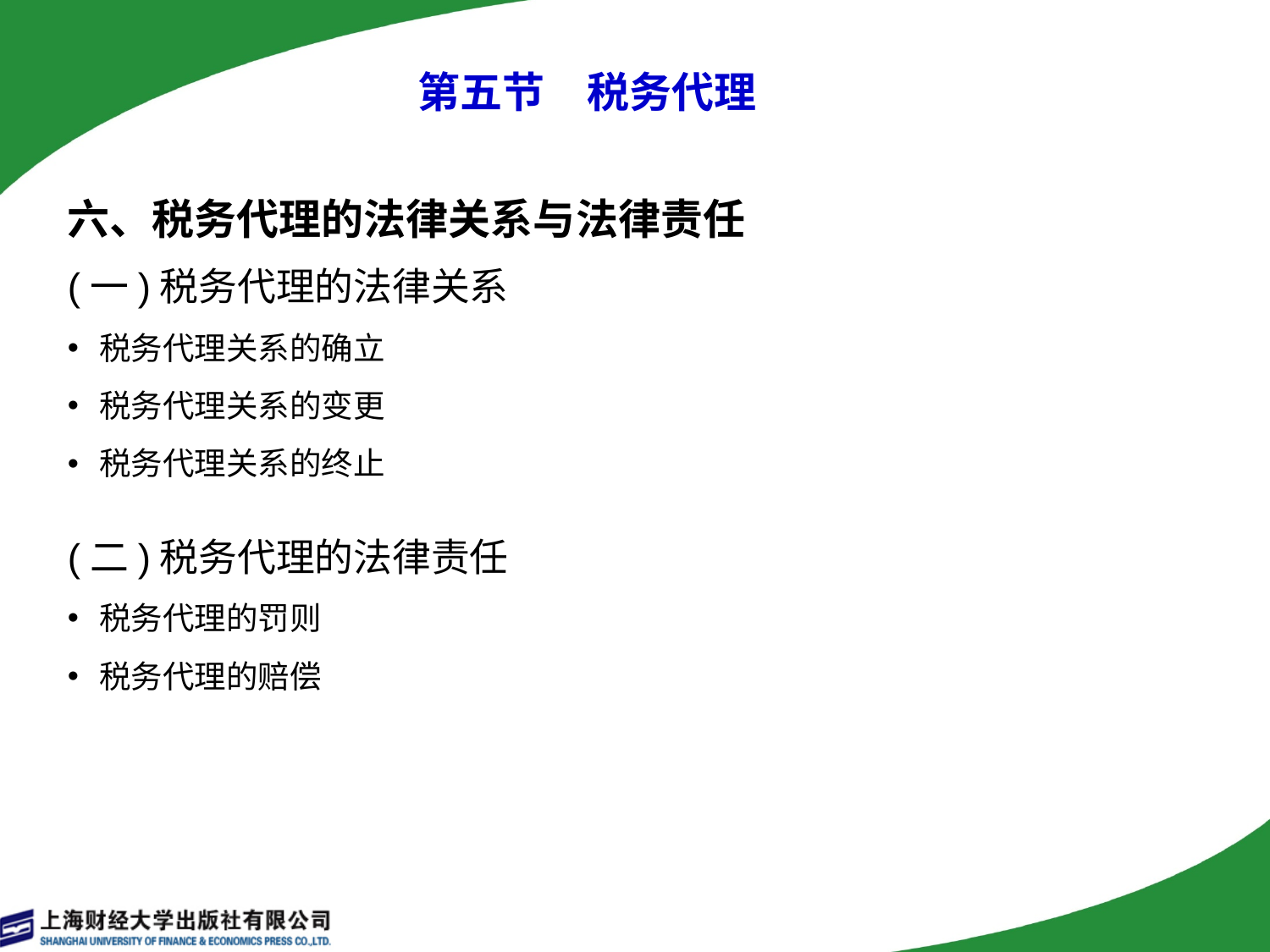

# 第五节　税务代理
六、税务代理的法律关系与法律责任
(一)税务代理的法律关系
税务代理关系的确立
税务代理关系的变更
税务代理关系的终止

(二)税务代理的法律责任
税务代理的罚则
税务代理的赔偿